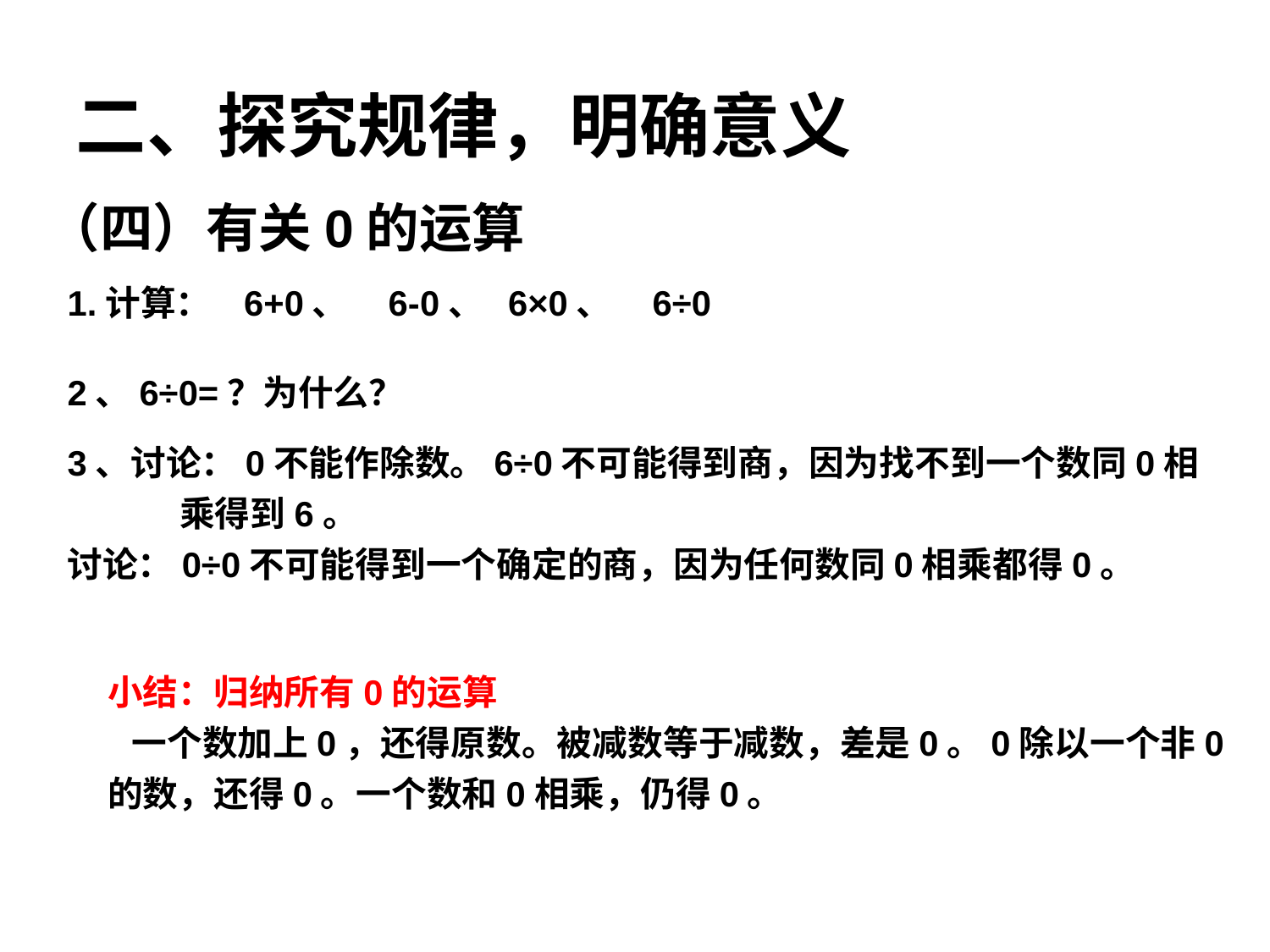

二、探究规律，明确意义
（四）有关0的运算
1.计算：   6+0、    6-0、  6×0、    6÷0
2、6÷0=？为什么？
3、讨论：0不能作除数。6÷0不可能得到商，因为找不到一个数同0相               乘得到6。
讨论：0÷0不可能得到一个确定的商，因为任何数同0相乘都得0。
小结：归纳所有0的运算
   一个数加上0，还得原数。被减数等于减数，差是0。0除以一个非0的数，还得0。一个数和0相乘，仍得0。